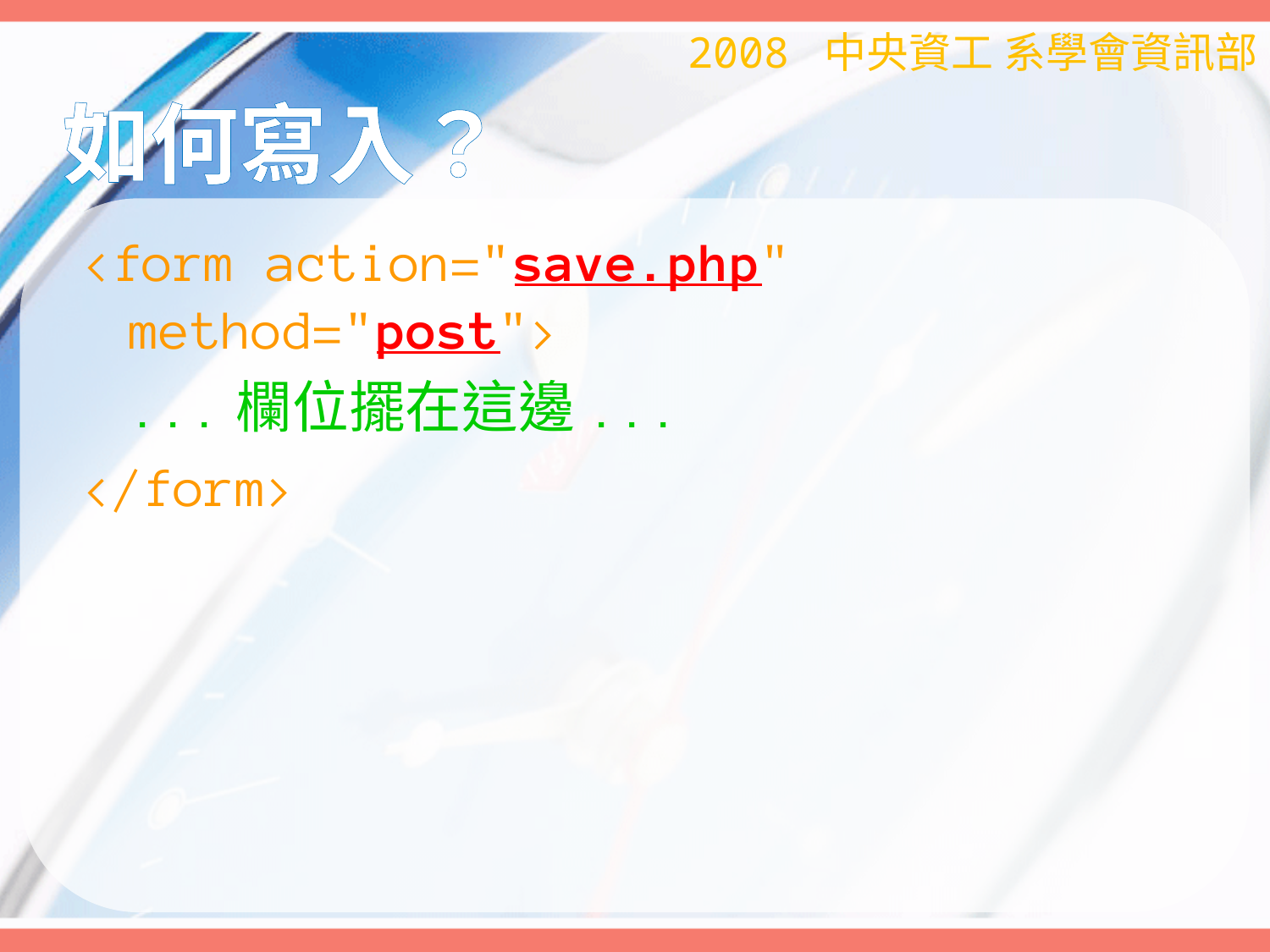

2008 中央資工 系學會資訊部
# 如何寫入？

<form action="save.php" method="post">
	...欄位擺在這邊...
</form>